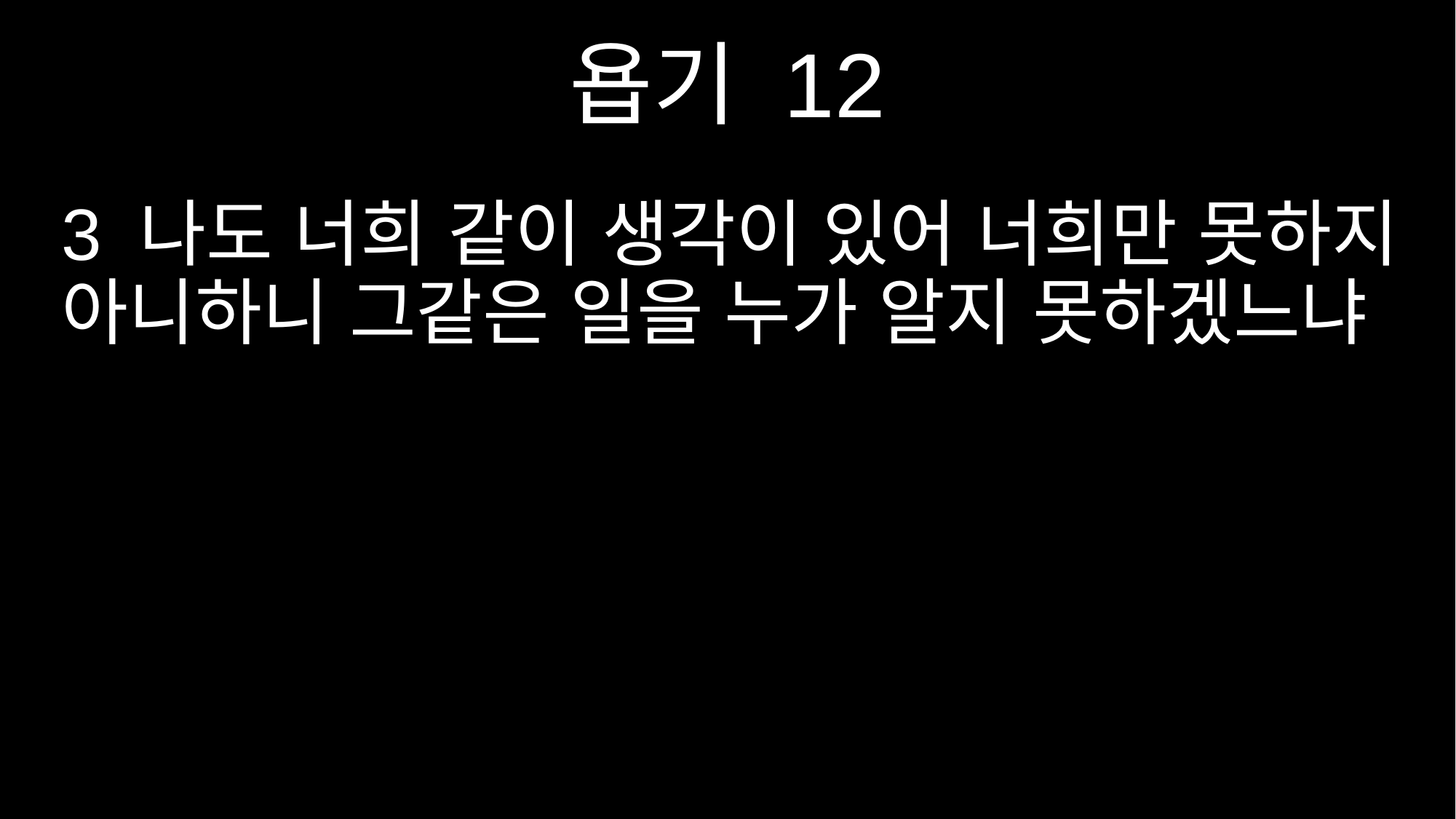

욥기 12
3 나도 너희 같이 생각이 있어 너희만 못하지 아니하니 그같은 일을 누가 알지 못하겠느냐